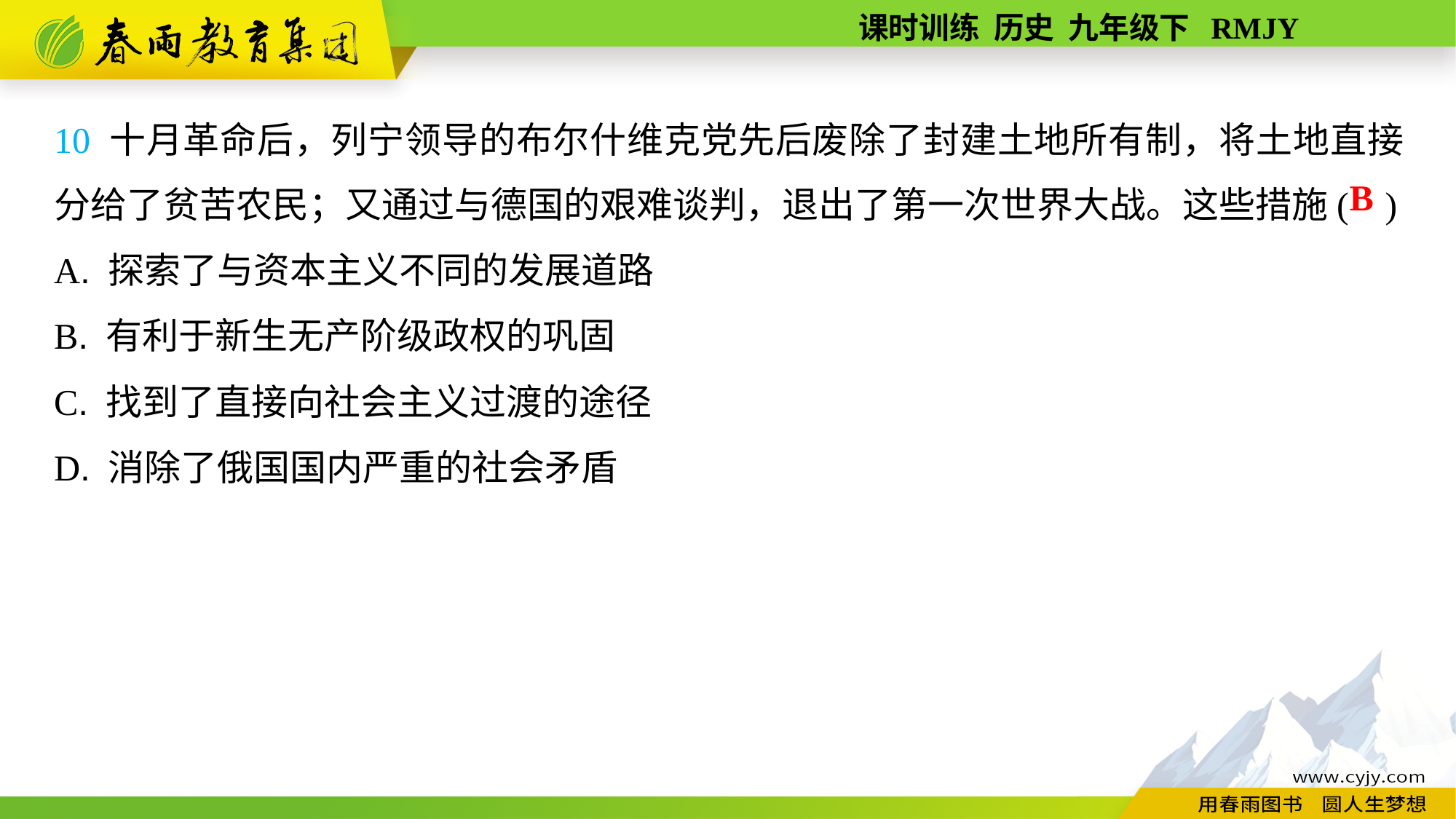

10 十月革命后，列宁领导的布尔什维克党先后废除了封建土地所有制，将土地直接分给了贫苦农民；又通过与德国的艰难谈判，退出了第一次世界大战。这些措施(    )
A. 探索了与资本主义不同的发展道路
B. 有利于新生无产阶级政权的巩固
C. 找到了直接向社会主义过渡的途径
D. 消除了俄国国内严重的社会矛盾
B